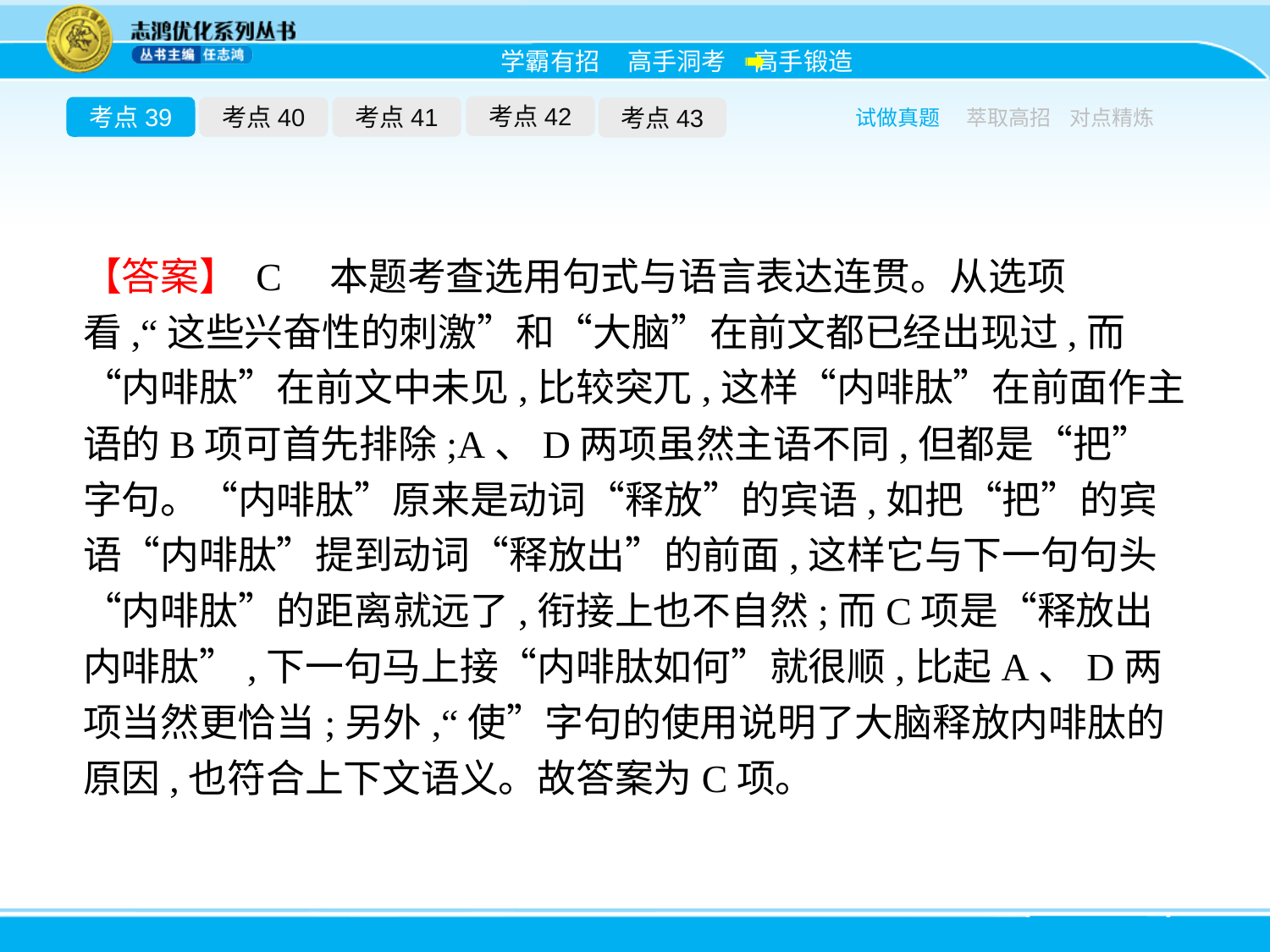

考点42
考点39
考点40
考点41
考点43
试做真题
萃取高招
对点精炼
【答案】 C　本题考查选用句式与语言表达连贯。从选项看,“这些兴奋性的刺激”和“大脑”在前文都已经出现过,而“内啡肽”在前文中未见,比较突兀,这样“内啡肽”在前面作主语的B项可首先排除;A、D两项虽然主语不同,但都是“把”字句。“内啡肽”原来是动词“释放”的宾语,如把“把”的宾语“内啡肽”提到动词“释放出”的前面,这样它与下一句句头“内啡肽”的距离就远了,衔接上也不自然;而C项是“释放出内啡肽”,下一句马上接“内啡肽如何”就很顺,比起A、D两项当然更恰当;另外,“使”字句的使用说明了大脑释放内啡肽的原因,也符合上下文语义。故答案为C项。